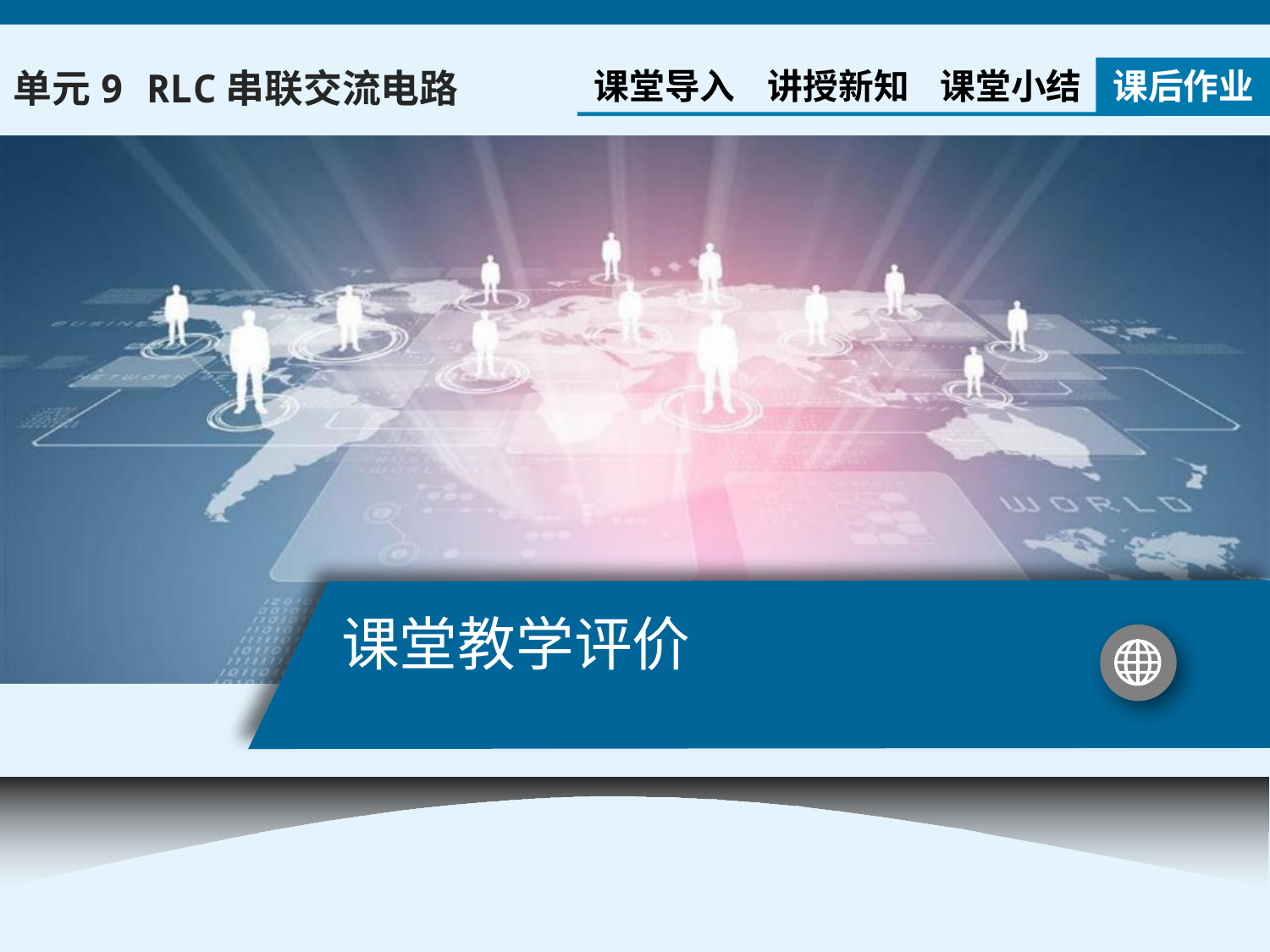

课堂导入
讲授新知
课堂小结
课后作业
单元9 RLC串联交流电路
# 课堂教学评价